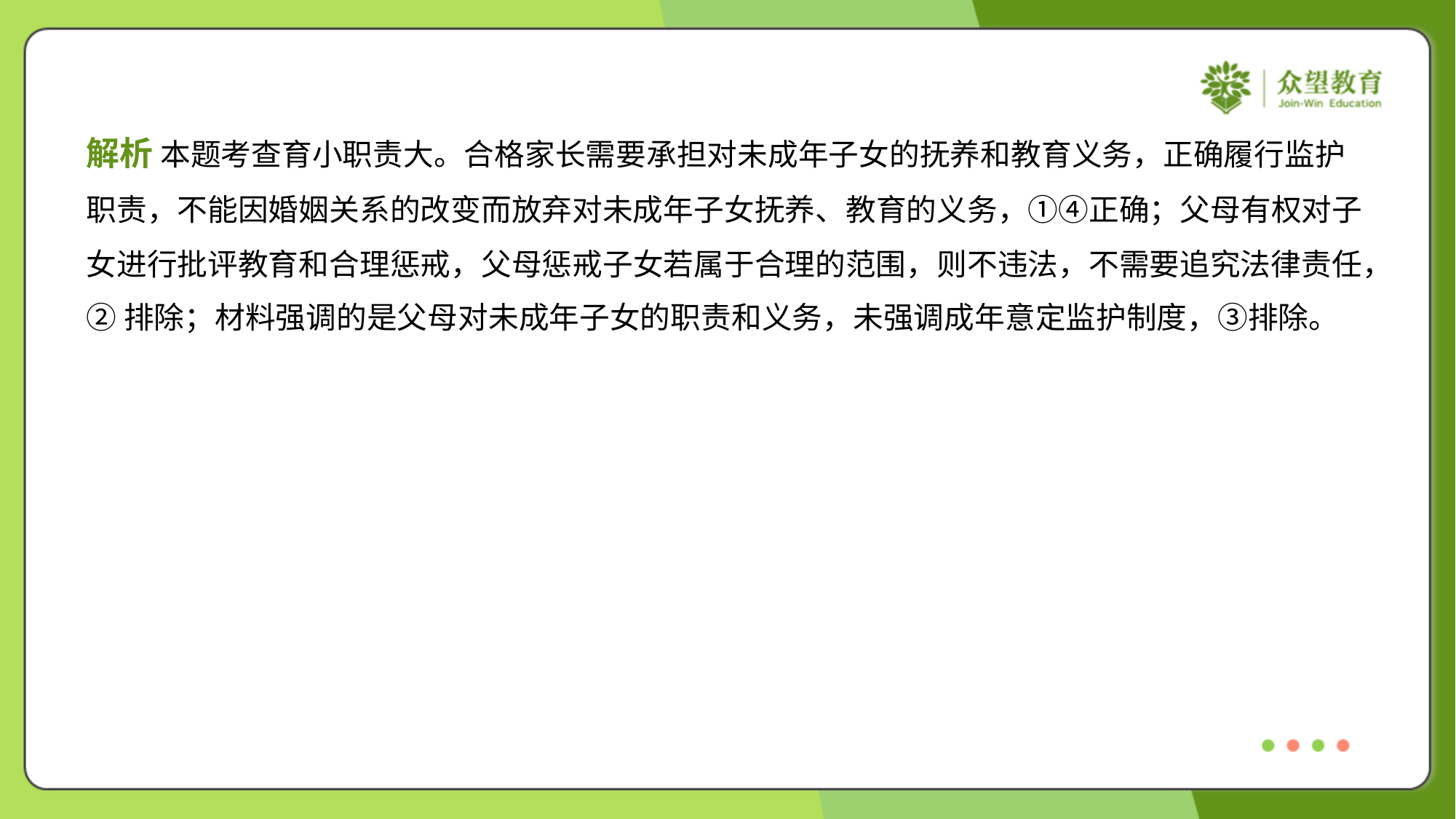

解析 本题考查育小职责大。合格家长需要承担对未成年子女的抚养和教育义务，正确履行监护
职责，不能因婚姻关系的改变而放弃对未成年子女抚养、教育的义务，①④正确；父母有权对子
女进行批评教育和合理惩戒，父母惩戒子女若属于合理的范围，则不违法，不需要追究法律责任，
②排除；材料强调的是父母对未成年子女的职责和义务，未强调成年意定监护制度，③排除。